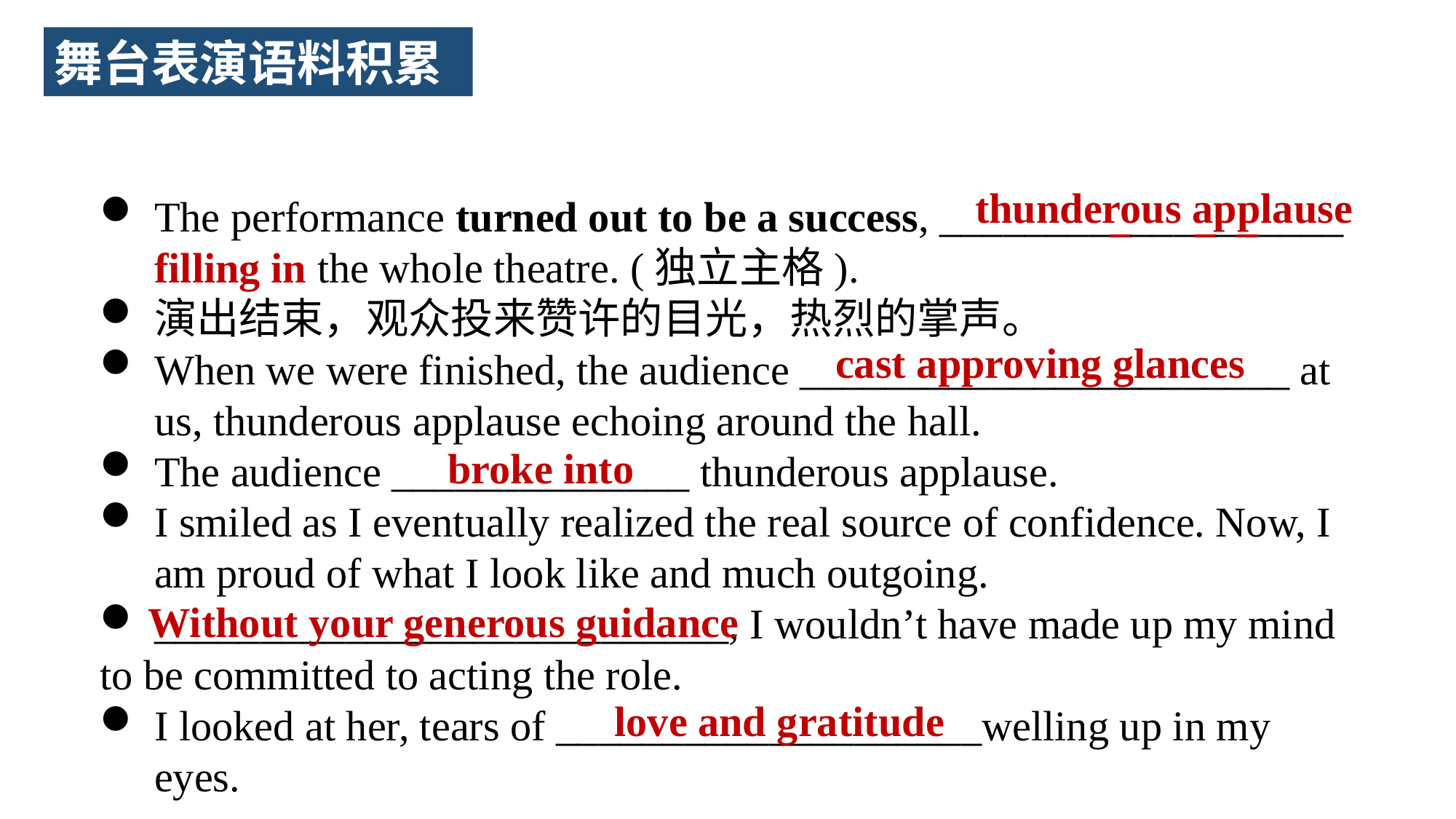

舞台表演语料积累
thunderous applause
The performance turned out to be a success, ___________________ filling in the whole theatre. (独立主格).
演出结束，观众投来赞许的目光，热烈的掌声。
When we were finished, the audience _______________________ at us, thunderous applause echoing around the hall.
The audience ______________ thunderous applause.
I smiled as I eventually realized the real source of confidence. Now, I am proud of what I look like and much outgoing.
___________________________, I wouldn’t have made up my mind
to be committed to acting the role.
I looked at her, tears of ____________________welling up in my eyes.

cast approving glances
broke into
Without your generous guidance
love and gratitude